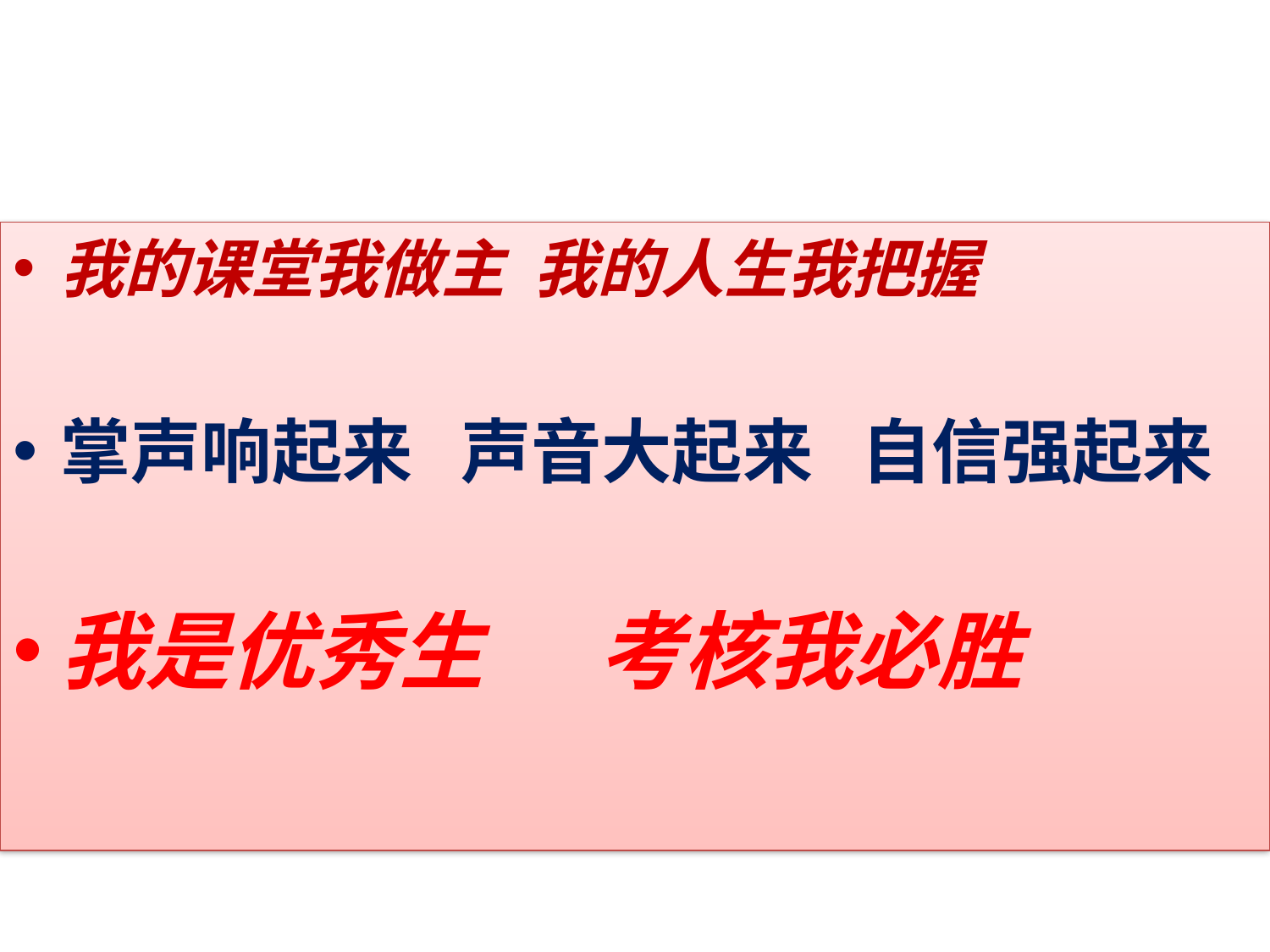

#
我的课堂我做主  我的人生我把握

掌声响起来   声音大起来   自信强起来

我是优秀生      考核我必胜